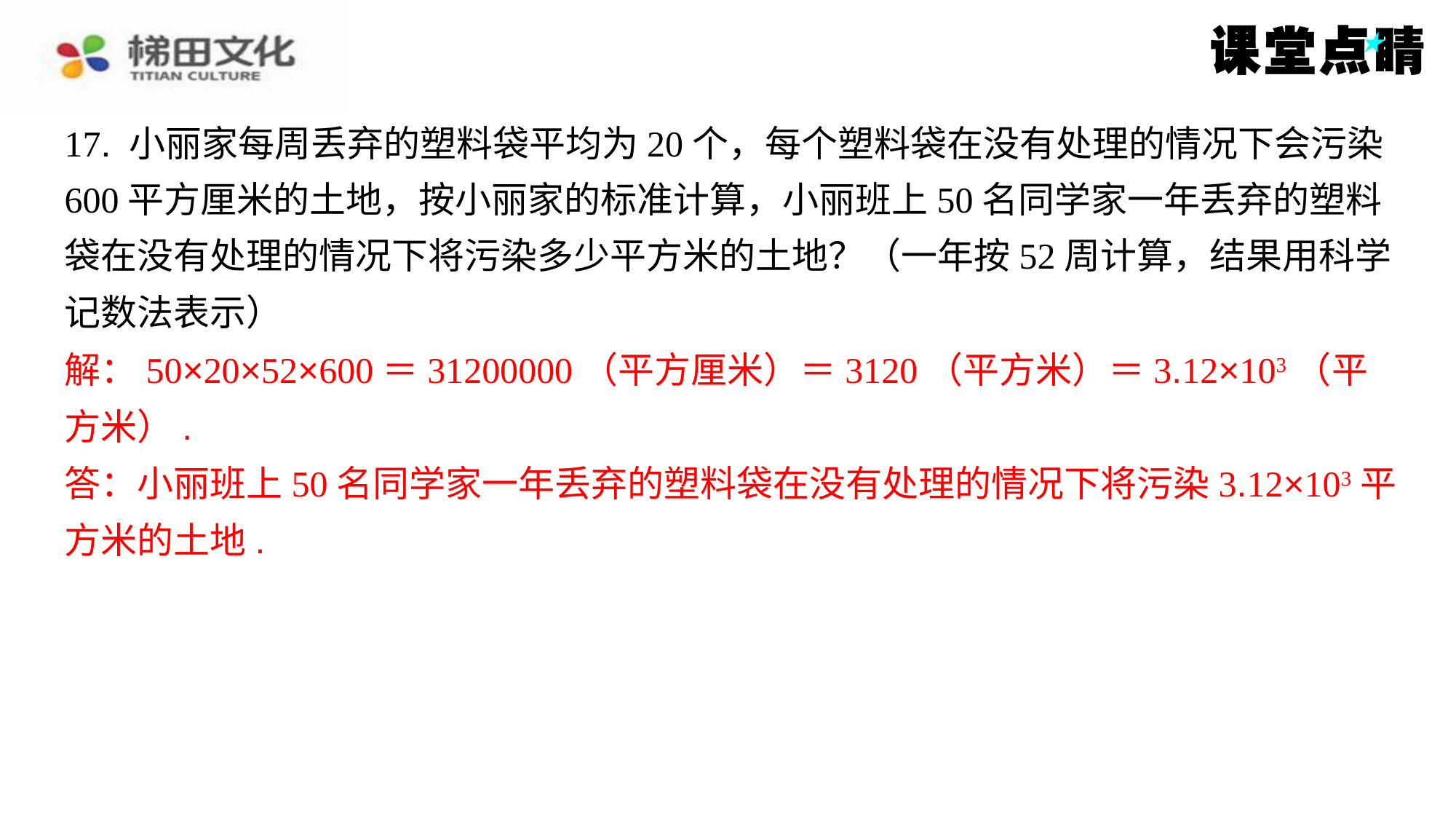

17. 小丽家每周丢弃的塑料袋平均为20个，每个塑料袋在没有处理的情况下会污染
600平方厘米的土地，按小丽家的标准计算，小丽班上50名同学家一年丢弃的塑料
袋在没有处理的情况下将污染多少平方米的土地？（一年按52周计算，结果用科学
记数法表示）
解：50×20×52×600＝31200000（平方厘米）＝3120（平方米）＝3.12×103（平
方米）.
答：小丽班上50名同学家一年丢弃的塑料袋在没有处理的情况下将污染3.12×103平
方米的土地.
解：50×20×52×600＝31200000（平方厘米）＝3120（平方米）＝3.12×103（平
方米）.
答：小丽班上50名同学家一年丢弃的塑料袋在没有处理的情况下将污染3.12×103平
方米的土地.